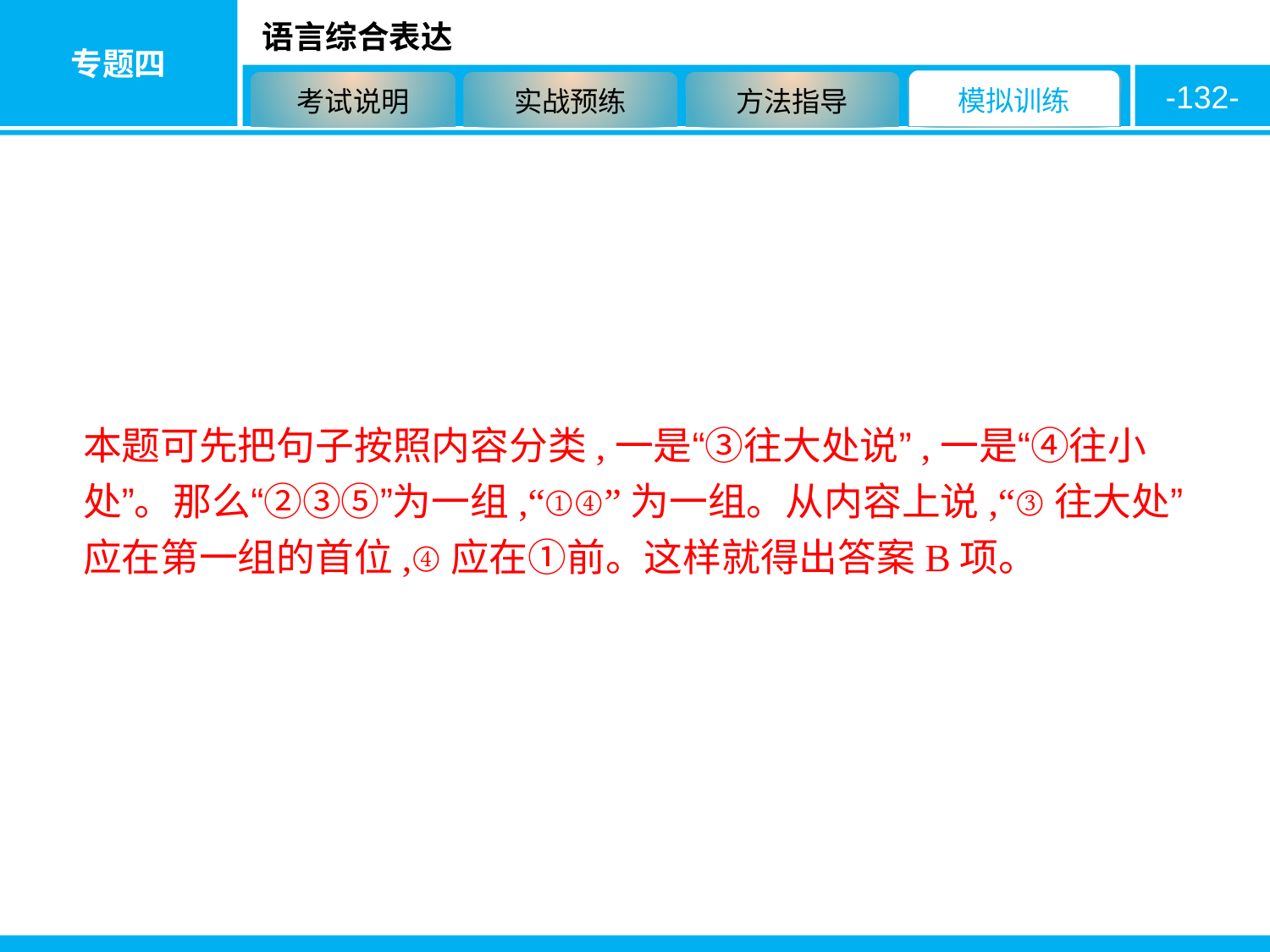

-132-
本题可先把句子按照内容分类,一是“③往大处说”,一是“④往小处”。那么“②③⑤”为一组,“①④”为一组。从内容上说,“③往大处”应在第一组的首位,④应在①前。这样就得出答案B项。